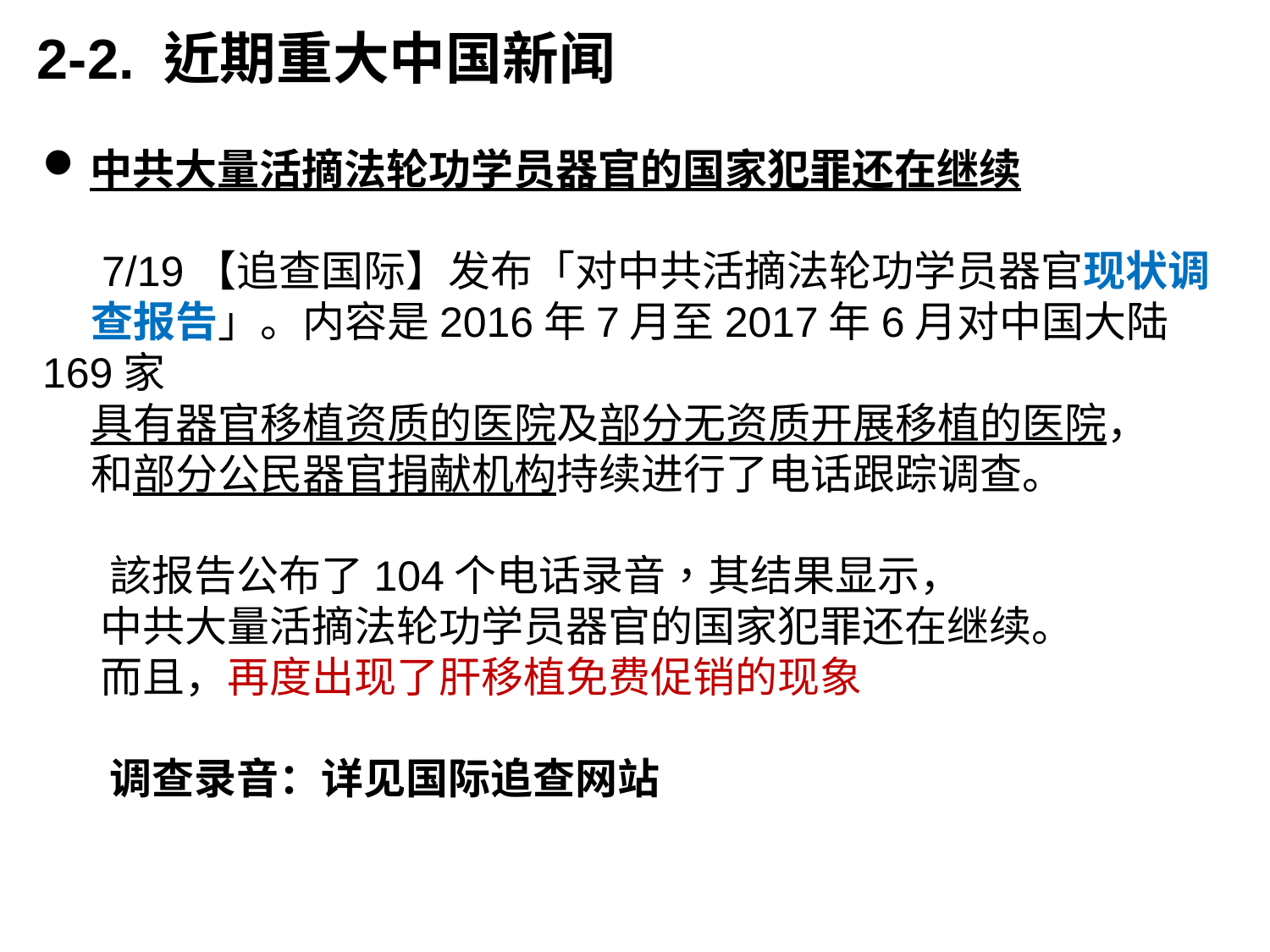

2-2. 近期重大中国新闻
中共大量活摘法轮功学员器官的国家犯罪还在继续

     7/19【追查国际】发布「对中共活摘法轮功学员器官现状调
    查报告」。内容是2016年7月至2017年6月对中国大陆169家
    具有器官移植资质的医院及部分无资质开展移植的医院，
    和部分公民器官捐献机构持续进行了电话跟踪调查。

      該报告公布了104个电话录音，其结果显示，
     中共大量活摘法轮功学员器官的国家犯罪还在继续。
     而且，再度出现了肝移植免费促销的现象

      调查录音：详见国际追查网站